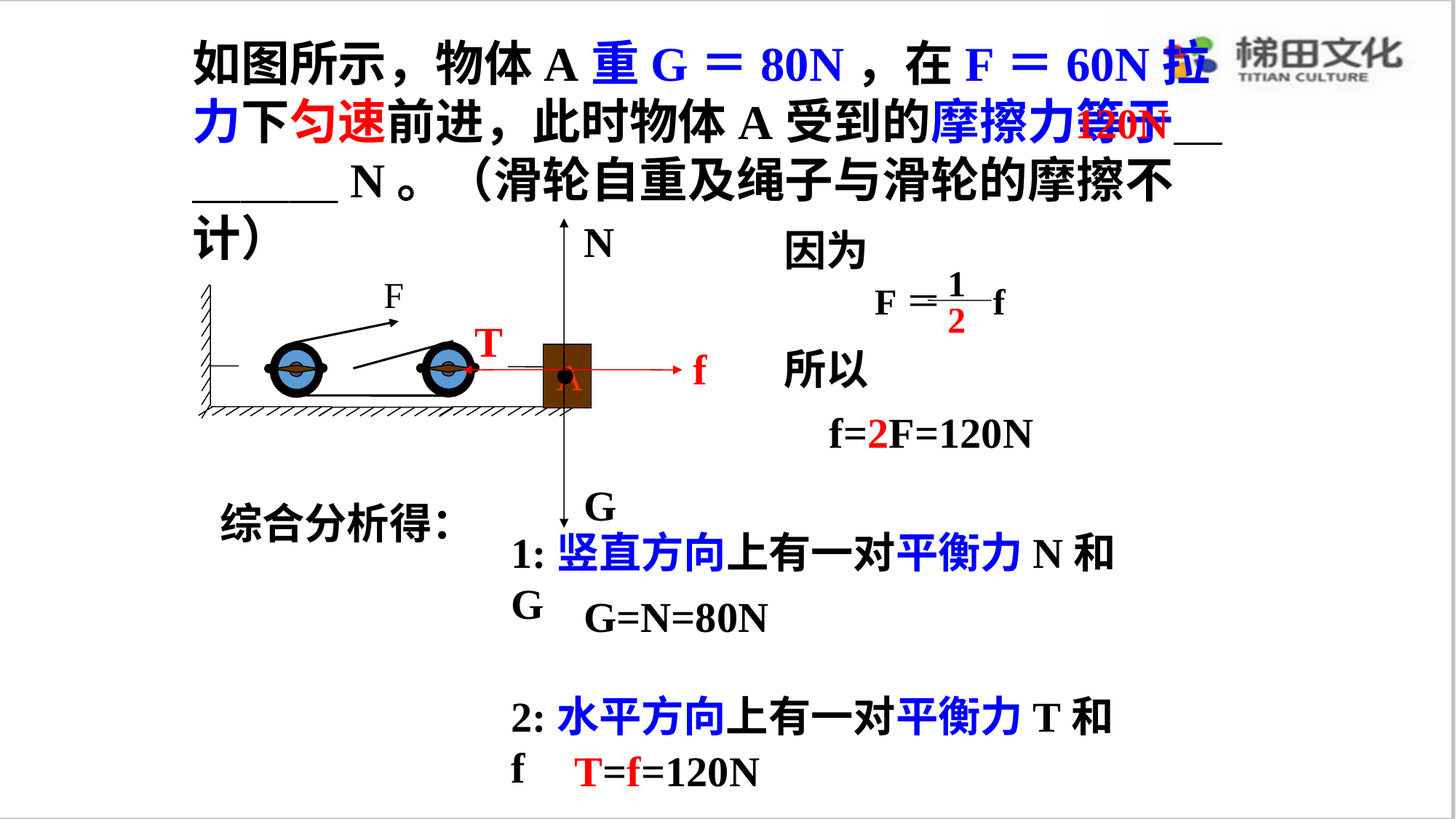

如图所示，物体A重G＝80N，在F＝60N拉力下匀速前进，此时物体A受到的摩擦力等于＿＿＿＿N。（滑轮自重及绳子与滑轮的摩擦不计）
120N
N

因为
.
1
2

F＝
f
F

A
T

f

所以

G
f=2F=120N
综合分析得：
1:竖直方向上有一对平衡力N和G
G=N=80N
2:水平方向上有一对平衡力T和f
T=f=120N